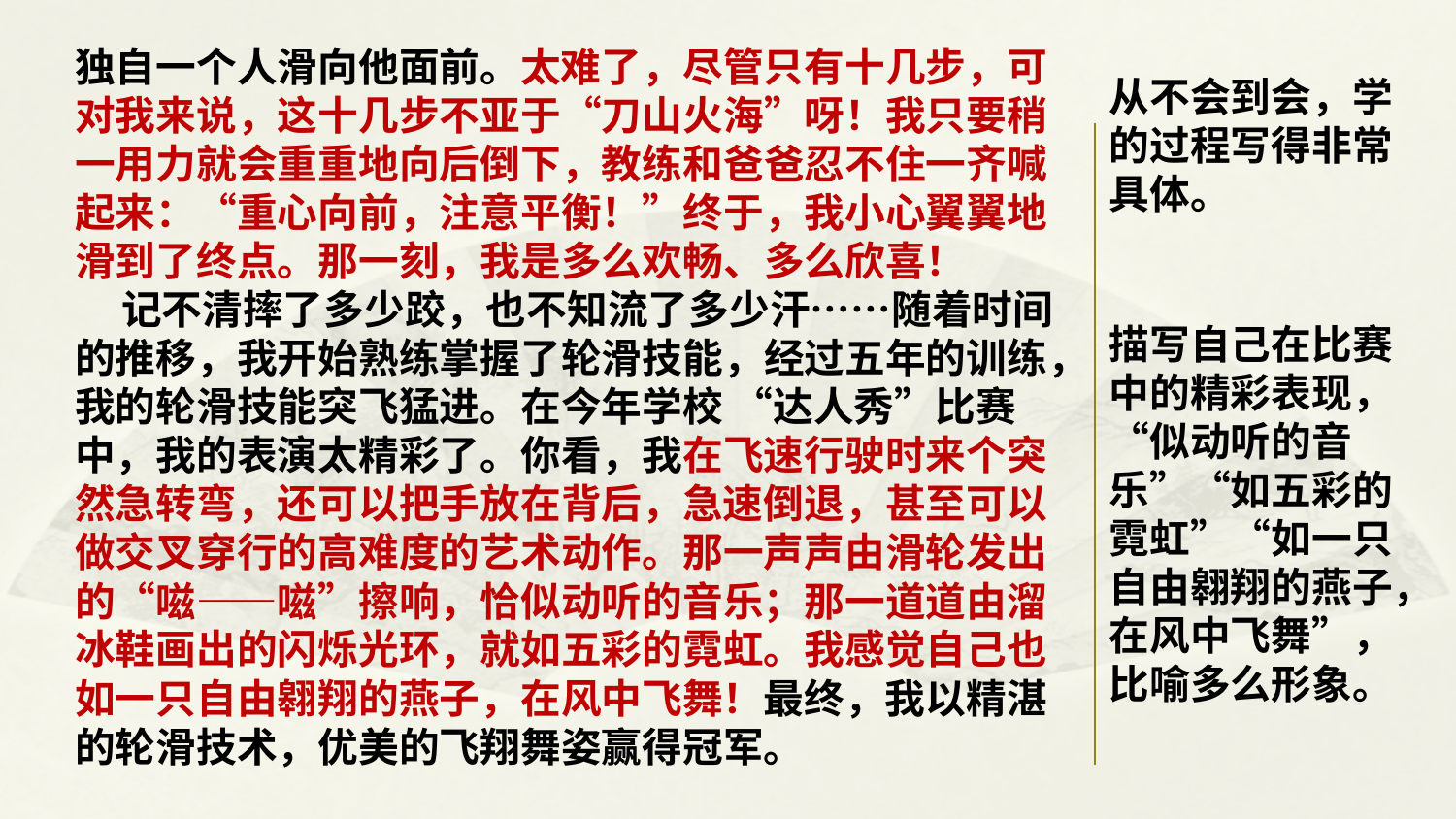

独自一个人滑向他面前。太难了，尽管只有十几步，可对我来说，这十几步不亚于“刀山火海”呀！我只要稍一用力就会重重地向后倒下，教练和爸爸忍不住一齐喊起来：“重心向前，注意平衡！”终于，我小心翼翼地滑到了终点。那一刻，我是多么欢畅、多么欣喜！
    记不清摔了多少跤，也不知流了多少汗……随着时间的推移，我开始熟练掌握了轮滑技能，经过五年的训练，我的轮滑技能突飞猛进。在今年学校 “达人秀”比赛中，我的表演太精彩了。你看，我在飞速行驶时来个突然急转弯，还可以把手放在背后，急速倒退，甚至可以做交叉穿行的高难度的艺术动作。那一声声由滑轮发出的“嗞——嗞”擦响，恰似动听的音乐；那一道道由溜冰鞋画出的闪烁光环，就如五彩的霓虹。我感觉自己也如一只自由翱翔的燕子，在风中飞舞！最终，我以精湛的轮滑技术，优美的飞翔舞姿赢得冠军。
从不会到会，学的过程写得非常具体。
描写自己在比赛中的精彩表现，“似动听的音乐”“如五彩的霓虹”“如一只自由翱翔的燕子，在风中飞舞”，比喻多么形象。